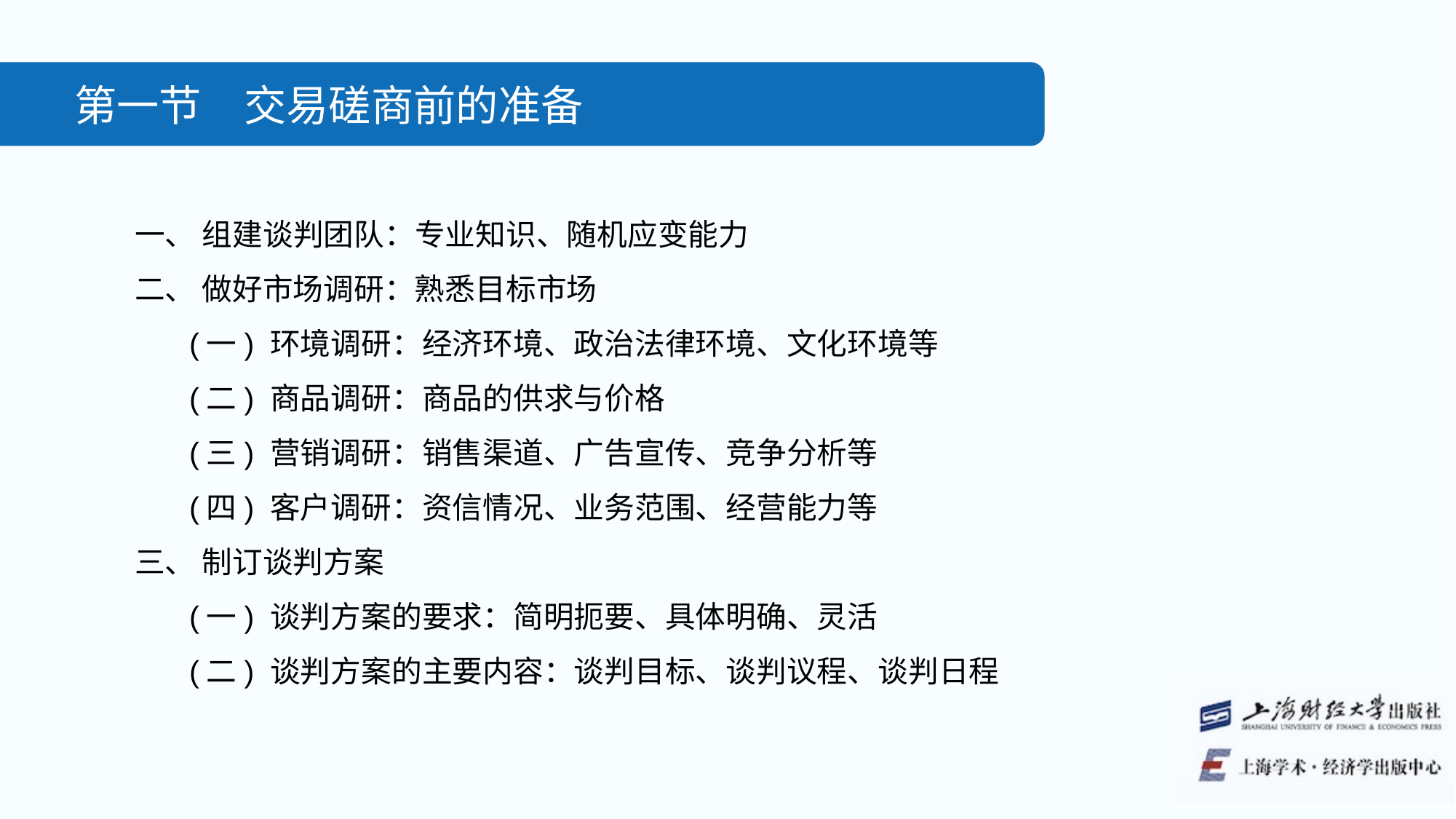

第一节　交易磋商前的准备
一、 组建谈判团队：专业知识、随机应变能力
二、 做好市场调研：熟悉目标市场
(一) 环境调研：经济环境、政治法律环境、文化环境等
(二) 商品调研：商品的供求与价格
(三) 营销调研：销售渠道、广告宣传、竞争分析等
(四) 客户调研：资信情况、业务范围、经营能力等
三、 制订谈判方案
(一) 谈判方案的要求：简明扼要、具体明确、灵活
(二) 谈判方案的主要内容：谈判目标、谈判议程、谈判日程